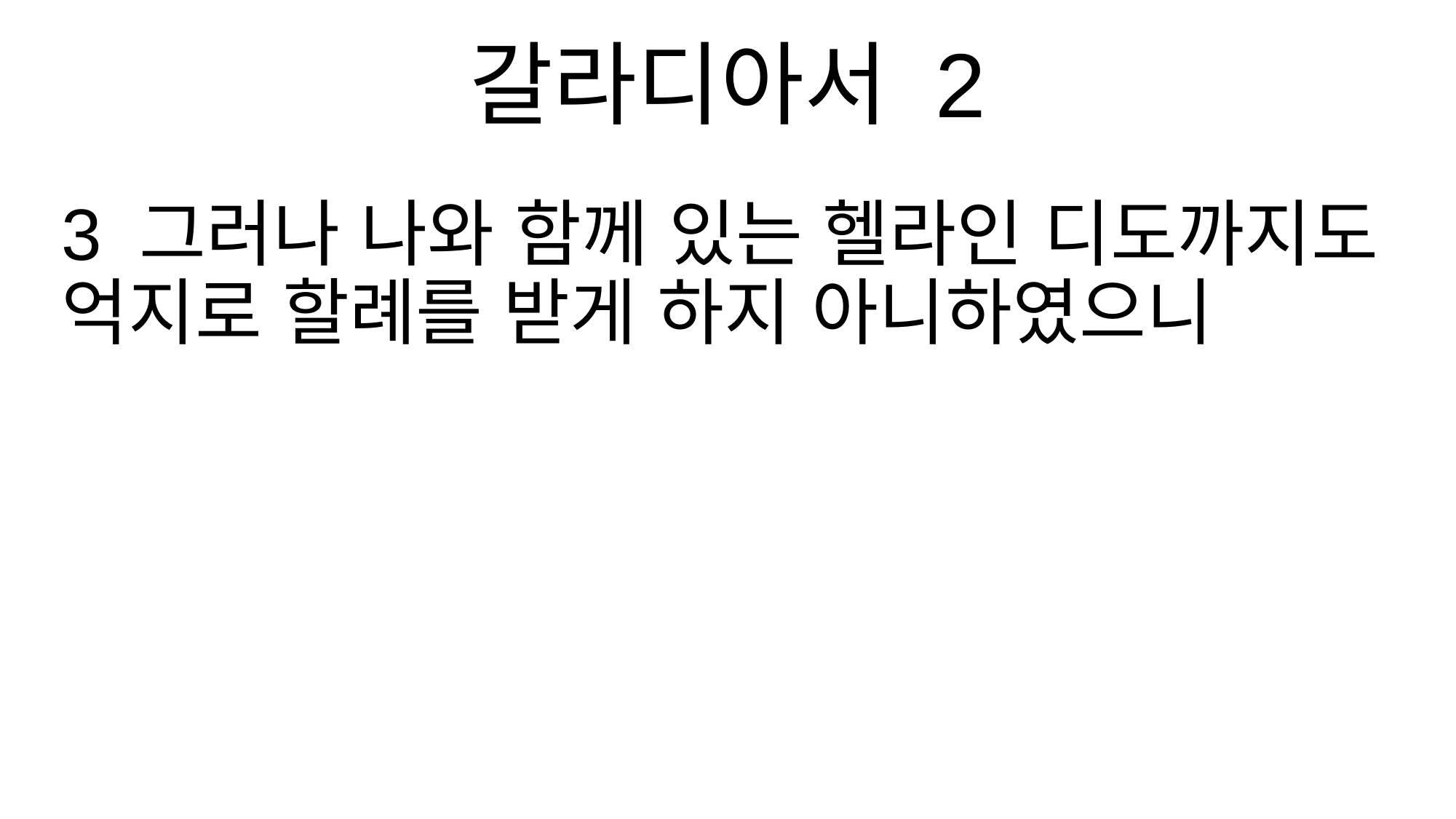

갈라디아서 2
3 그러나 나와 함께 있는 헬라인 디도까지도 억지로 할례를 받게 하지 아니하였으니